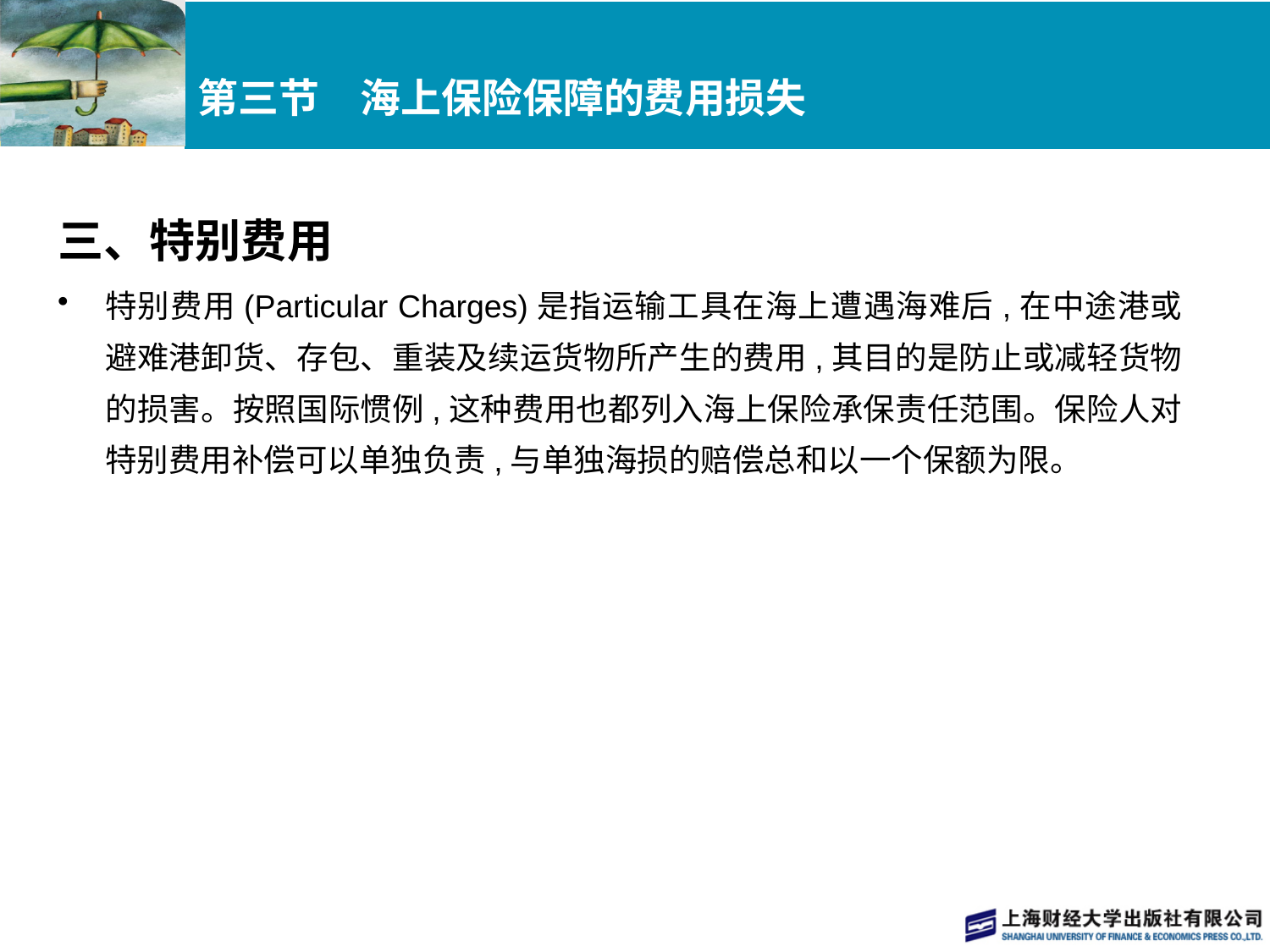

# 第三节　海上保险保障的费用损失
三、特别费用
特别费用(Particular Charges)是指运输工具在海上遭遇海难后,在中途港或避难港卸货、存包、重装及续运货物所产生的费用,其目的是防止或减轻货物的损害。按照国际惯例,这种费用也都列入海上保险承保责任范围。保险人对特别费用补偿可以单独负责,与单独海损的赔偿总和以一个保额为限。